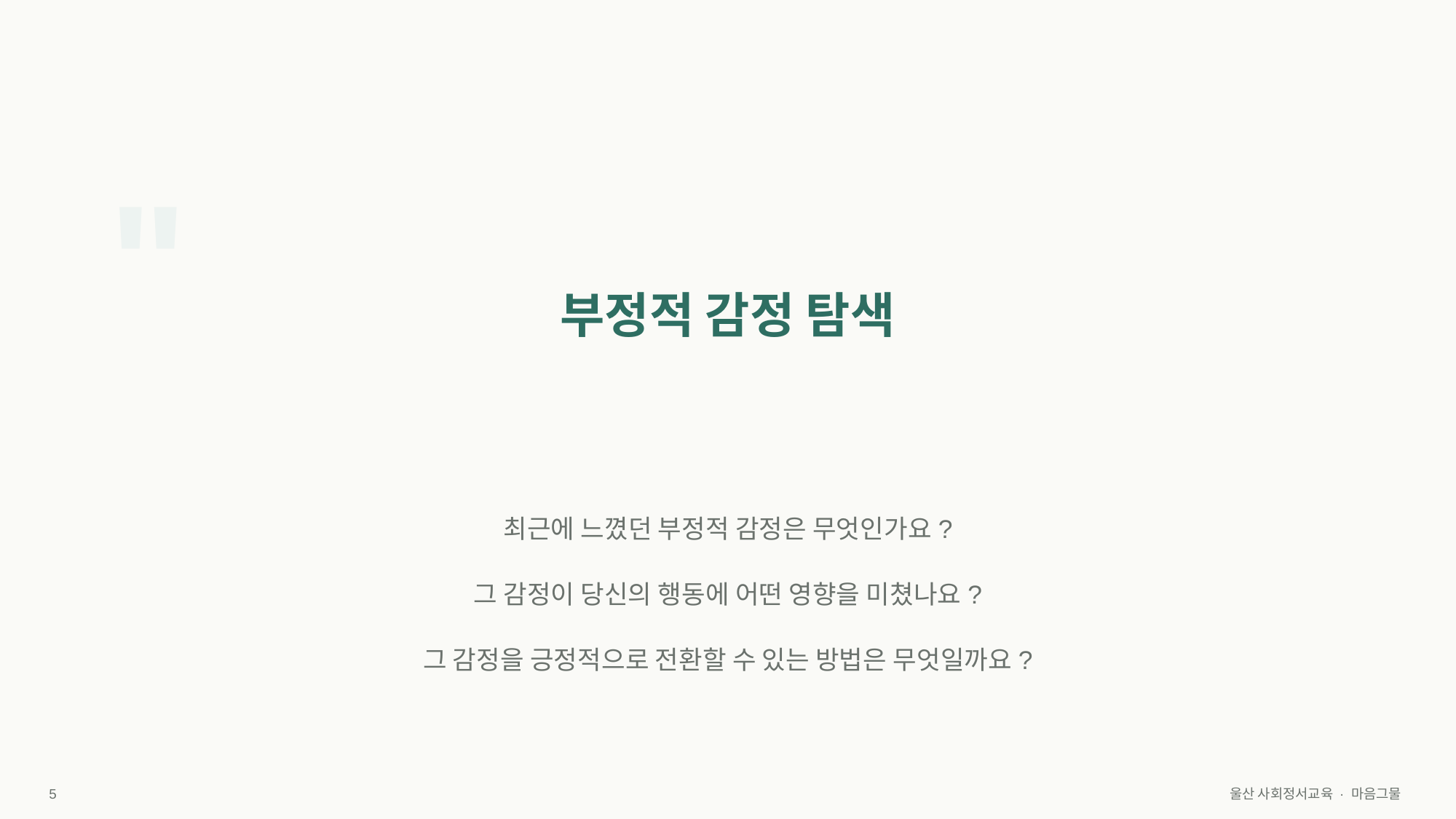

"
부정적 감정 탐색
최근에 느꼈던 부정적 감정은 무엇인가요?
그 감정이 당신의 행동에 어떤 영향을 미쳤나요?
그 감정을 긍정적으로 전환할 수 있는 방법은 무엇일까요?
5
울산 사회정서교육 · 마음그물